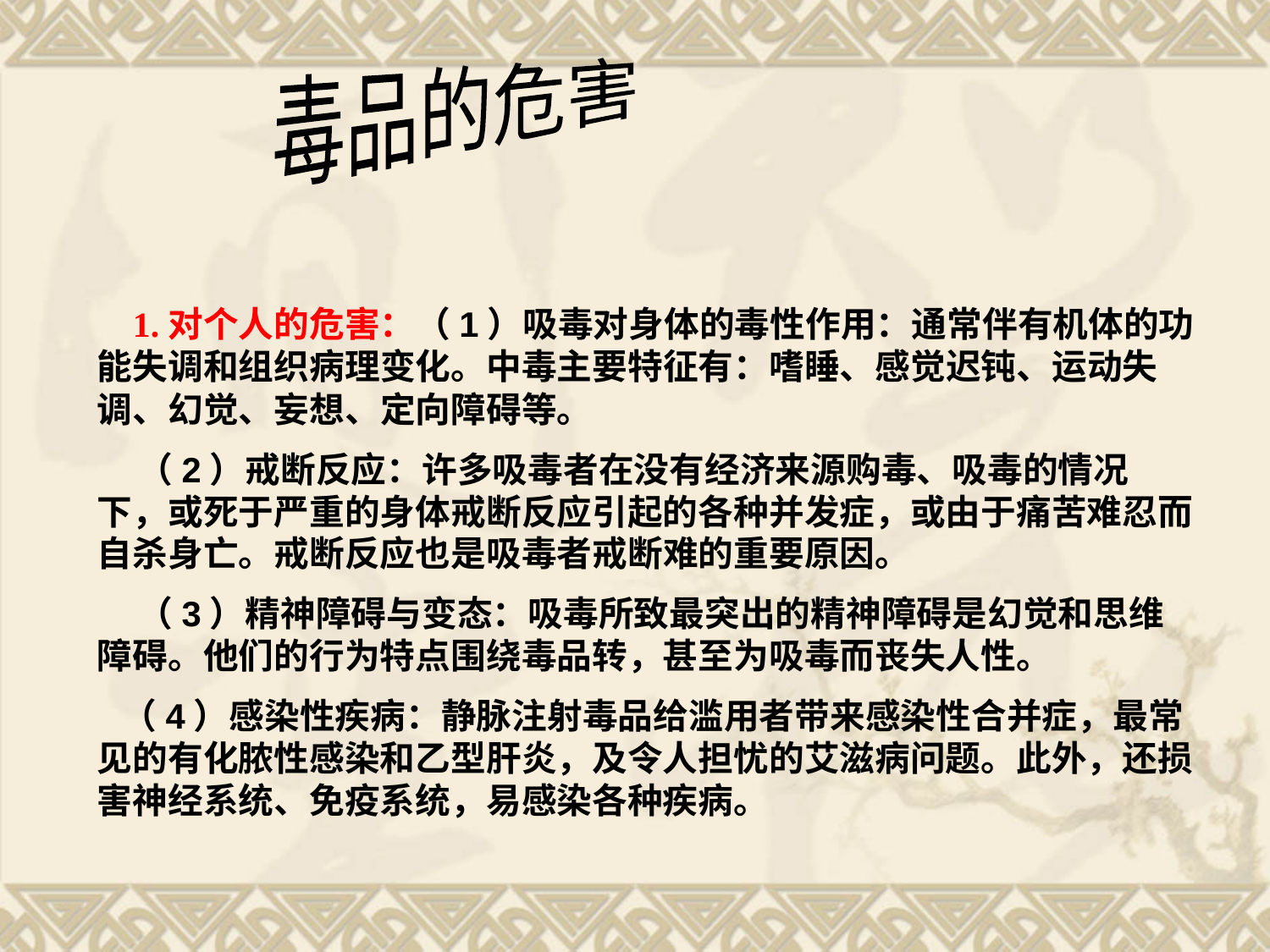

毒品的危害
    1.对个人的危害：（1）吸毒对身体的毒性作用：通常伴有机体的功能失调和组织病理变化。中毒主要特征有：嗜睡、感觉迟钝、运动失调、幻觉、妄想、定向障碍等。
    （2）戒断反应：许多吸毒者在没有经济来源购毒、吸毒的情况下，或死于严重的身体戒断反应引起的各种并发症，或由于痛苦难忍而自杀身亡。戒断反应也是吸毒者戒断难的重要原因。
    （3）精神障碍与变态：吸毒所致最突出的精神障碍是幻觉和思维障碍。他们的行为特点围绕毒品转，甚至为吸毒而丧失人性。
  （4）感染性疾病：静脉注射毒品给滥用者带来感染性合并症，最常见的有化脓性感染和乙型肝炎，及令人担忧的艾滋病问题。此外，还损害神经系统、免疫系统，易感染各种疾病。